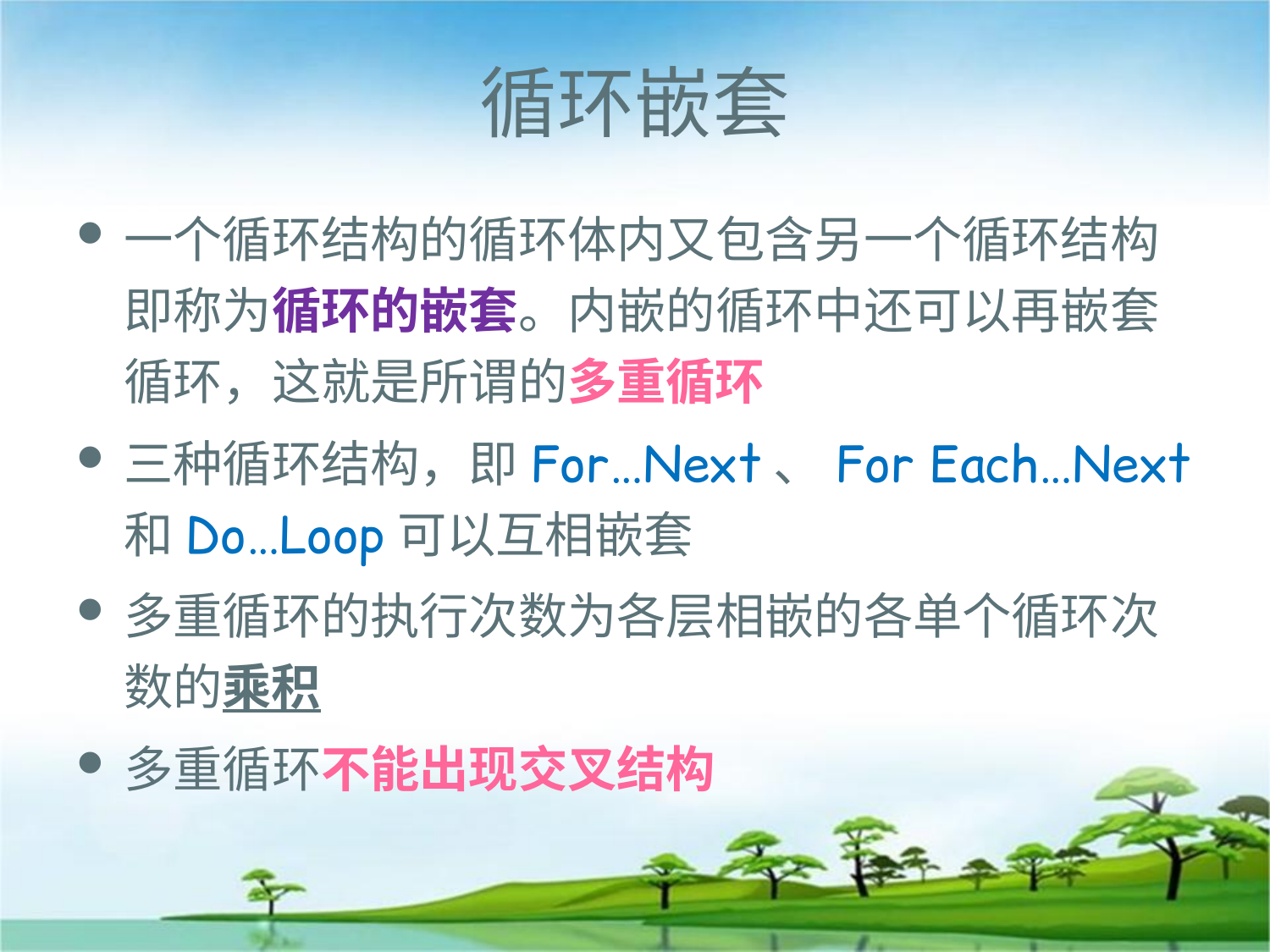

# 循环嵌套
一个循环结构的循环体内又包含另一个循环结构即称为循环的嵌套。内嵌的循环中还可以再嵌套循环，这就是所谓的多重循环
三种循环结构，即For…Next、For Each…Next和Do…Loop可以互相嵌套
多重循环的执行次数为各层相嵌的各单个循环次数的乘积
多重循环不能出现交叉结构